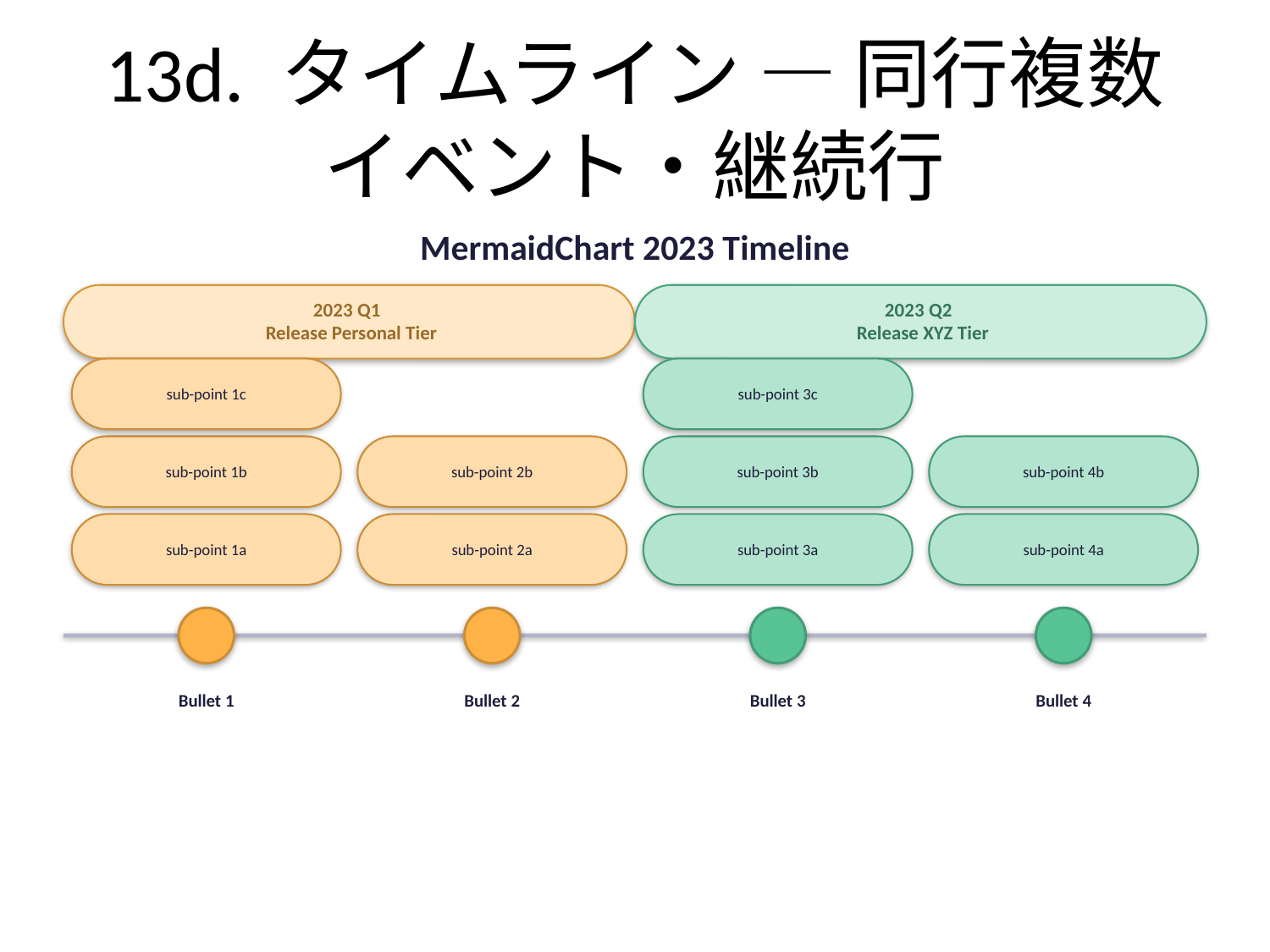

# 13d. タイムライン — 同行複数イベント・継続行

MermaidChart 2023 Timeline
2023 Q1
 Release Personal Tier
2023 Q2
 Release XYZ Tier
sub-point 1c
sub-point 3c
sub-point 1b
sub-point 2b
sub-point 3b
sub-point 4b
sub-point 1a
sub-point 2a
sub-point 3a
sub-point 4a

Bullet 1
Bullet 2
Bullet 3
Bullet 4